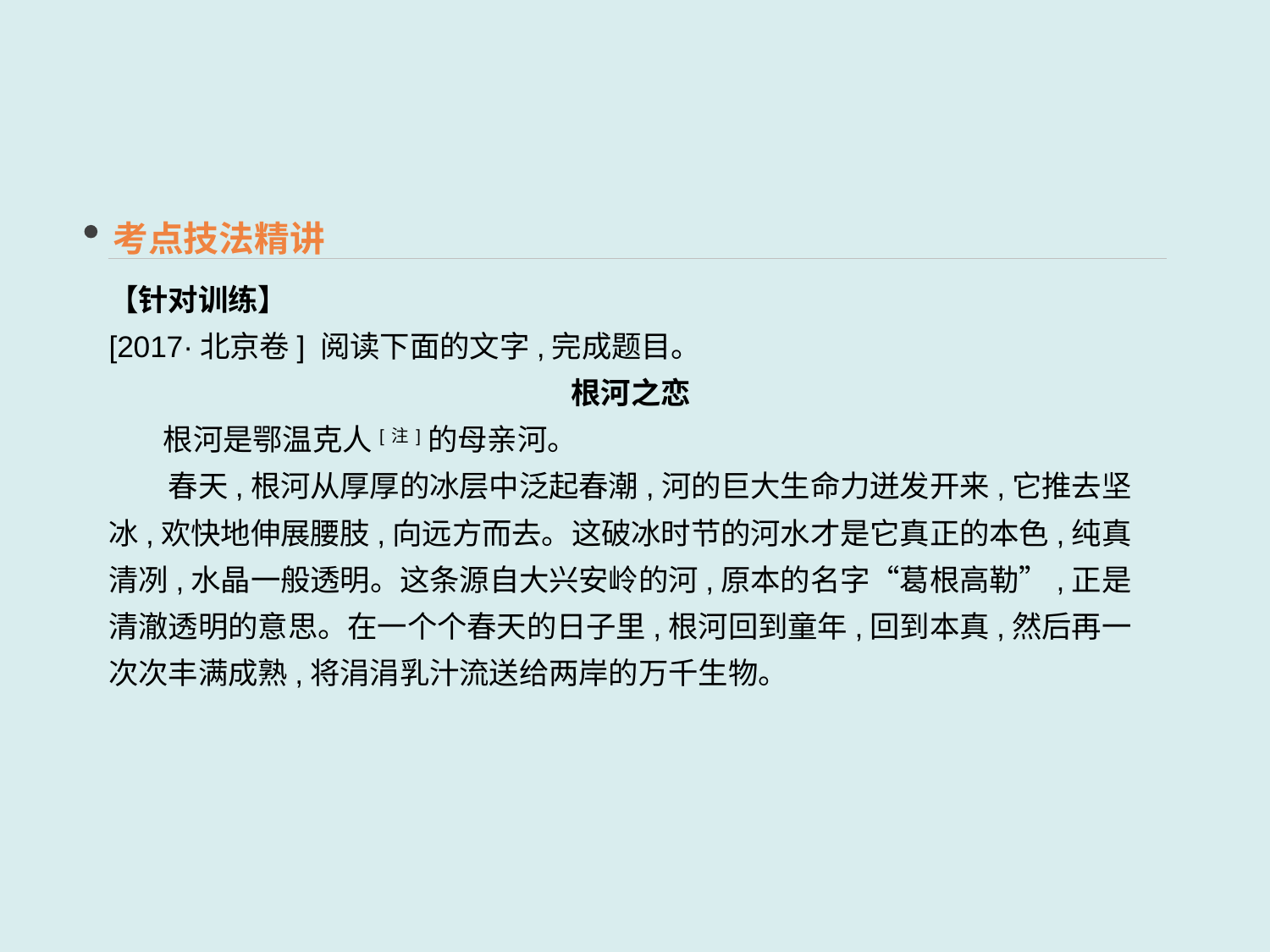

考点技法精讲

【针对训练】
[2017·北京卷] 阅读下面的文字,完成题目。
根河之恋
       根河是鄂温克人[注]的母亲河。
　　春天,根河从厚厚的冰层中泛起春潮,河的巨大生命力迸发开来,它推去坚冰,欢快地伸展腰肢,向远方而去。这破冰时节的河水才是它真正的本色,纯真清冽,水晶一般透明。这条源自大兴安岭的河,原本的名字“葛根高勒”,正是清澈透明的意思。在一个个春天的日子里,根河回到童年,回到本真,然后再一次次丰满成熟,将涓涓乳汁流送给两岸的万千生物。